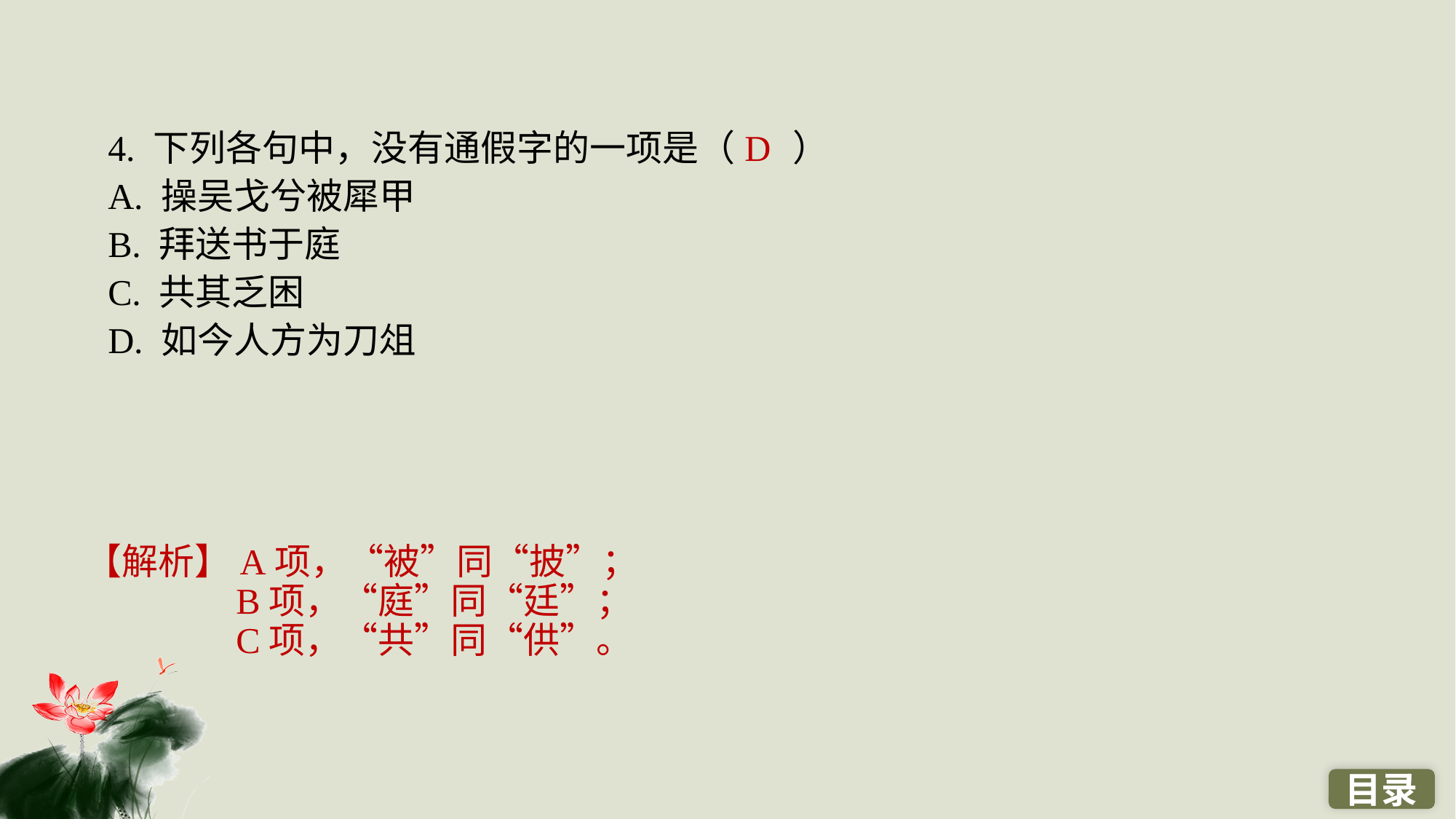

4. 下列各句中，没有通假字的一项是（       ）
A. 操吴戈兮被犀甲
B. 拜送书于庭
C. 共其乏困
D. 如今人方为刀俎
D
【解析】A项，“被”同“披”；
B项，“庭”同“廷”；
C项，“共”同“供”。